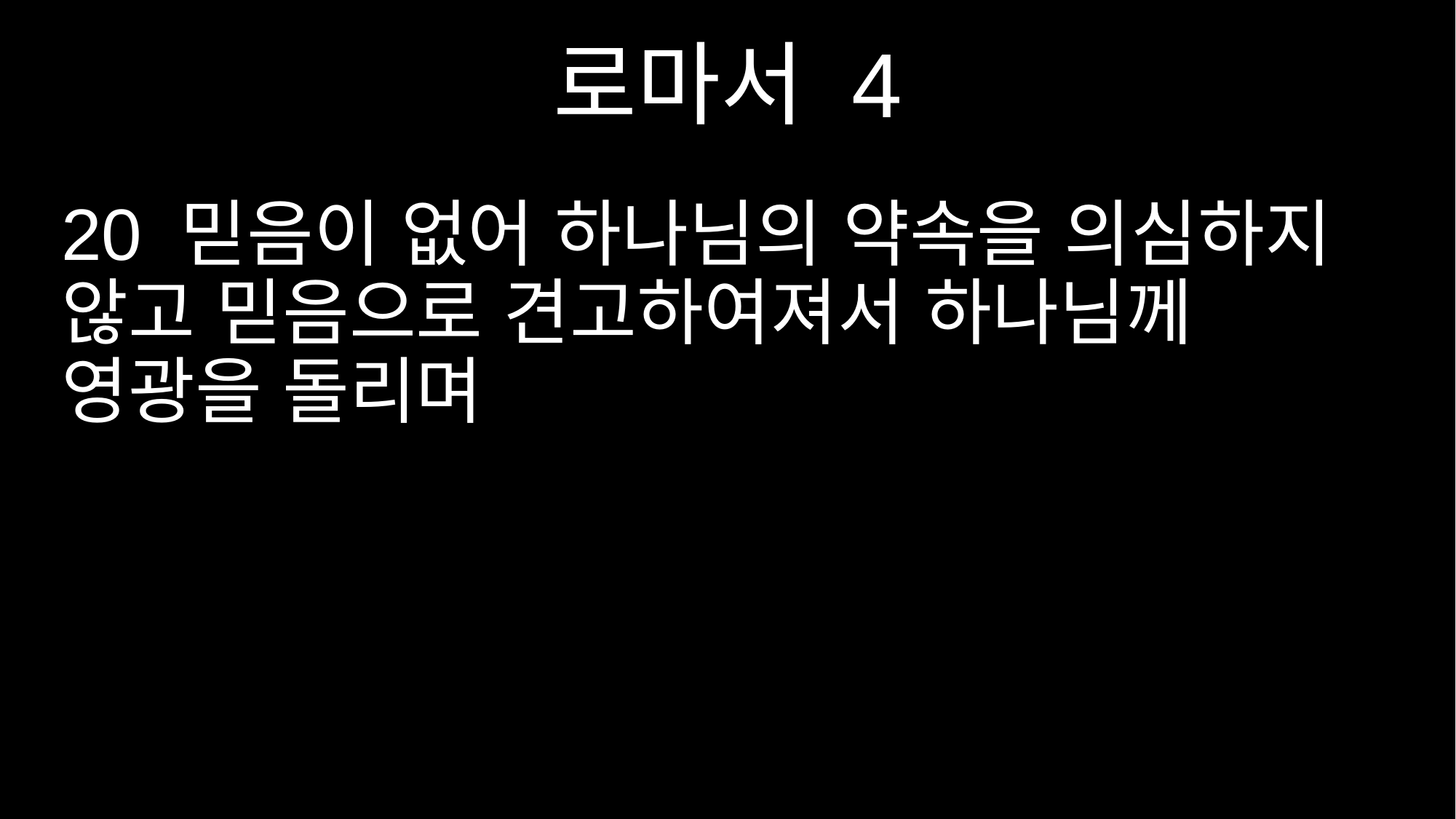

로마서 4
20 믿음이 없어 하나님의 약속을 의심하지 않고 믿음으로 견고하여져서 하나님께 영광을 돌리며